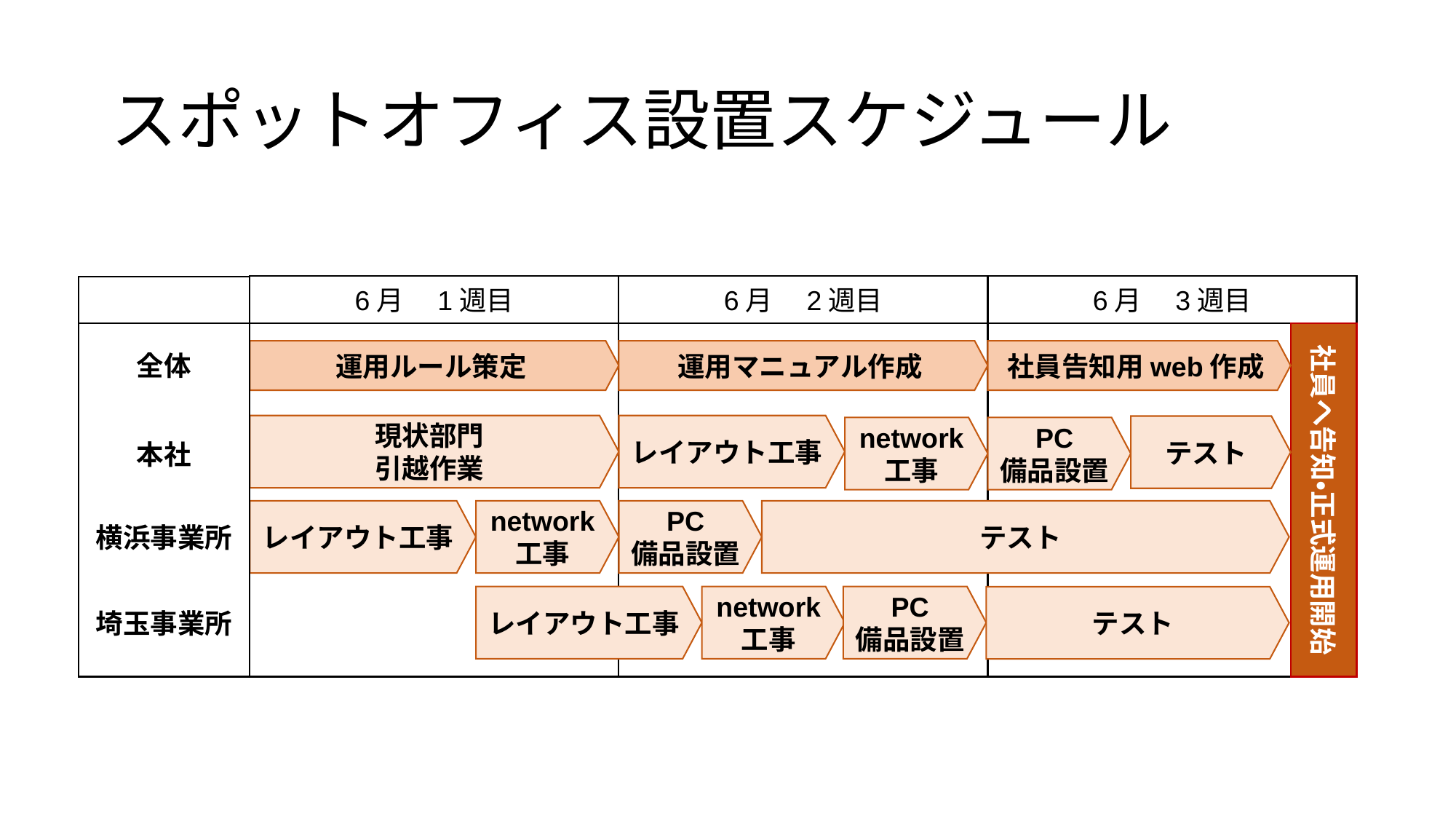

# スポットオフィス設置スケジュール
6月　1週目
6月　2週目
6月　3週目

社員へ告知・正式運用開始
運用ルール策定
運用マニュアル作成
社員告知用web作成
全体
現状部門
引越作業
レイアウト工事
テスト
network
工事
PC
備品設置
本社
レイアウト工事
network
工事
PC
備品設置
テスト
横浜事業所
レイアウト工事
network
工事
PC
備品設置
テスト
埼玉事業所